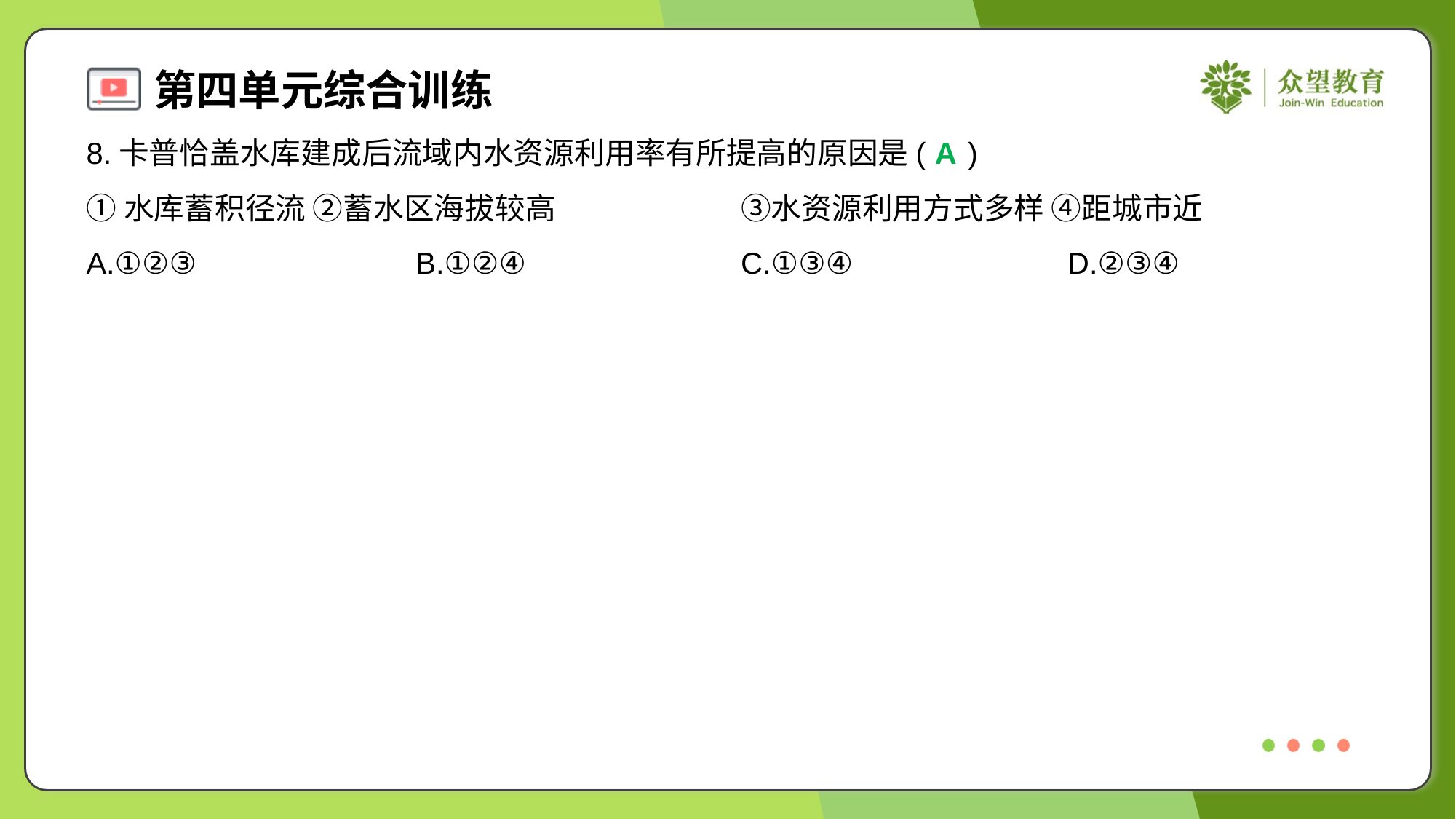

8.卡普恰盖水库建成后流域内水资源利用率有所提高的原因是(     )
A
①水库蓄积径流 ②蓄水区海拔较高	③水资源利用方式多样 ④距城市近
A.①②③	B.①②④	C.①③④	D.②③④